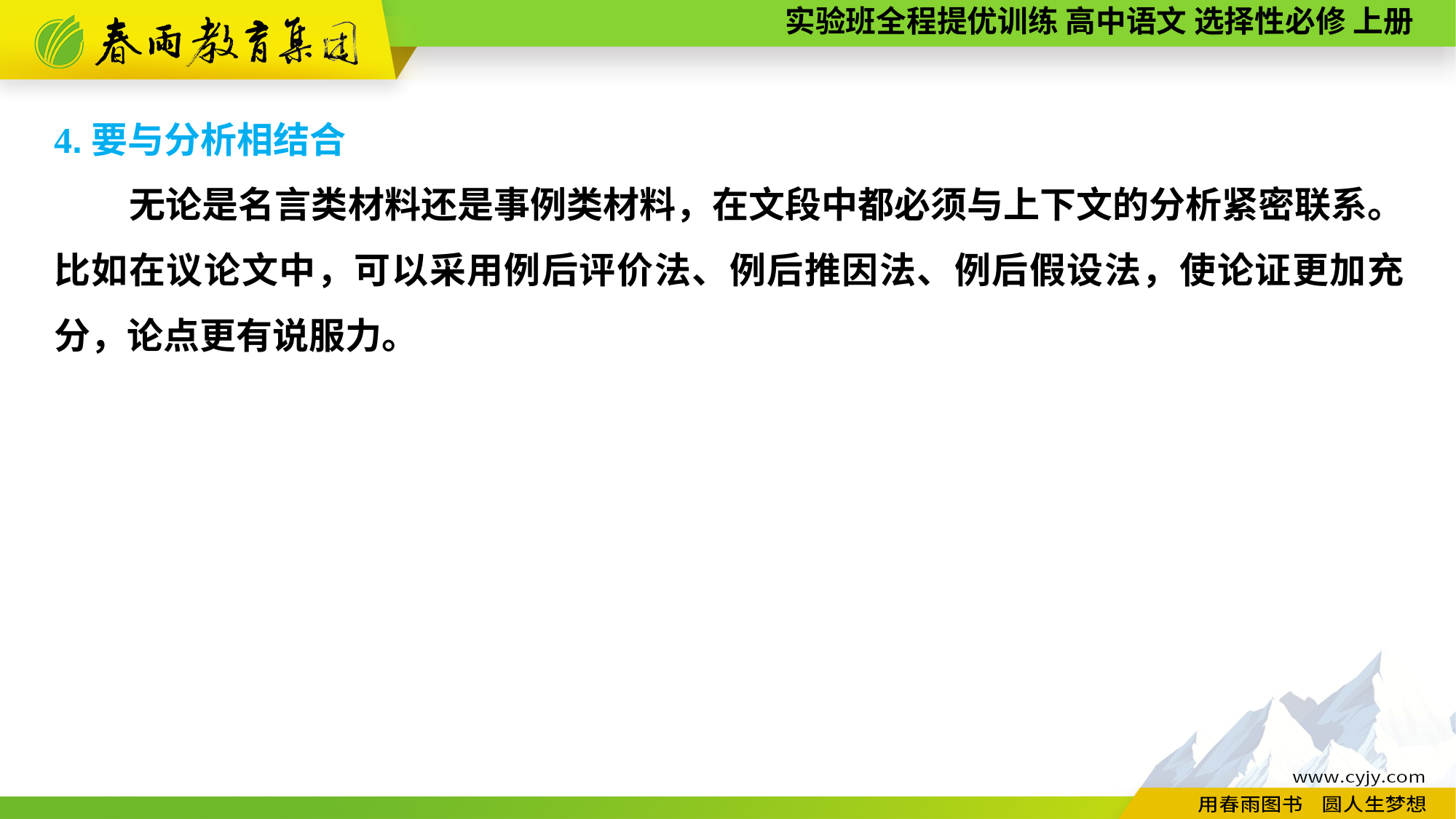

4.要与分析相结合
无论是名言类材料还是事例类材料，在文段中都必须与上下文的分析紧密联系。比如在议论文中，可以采用例后评价法、例后推因法、例后假设法，使论证更加充分，论点更有说服力。